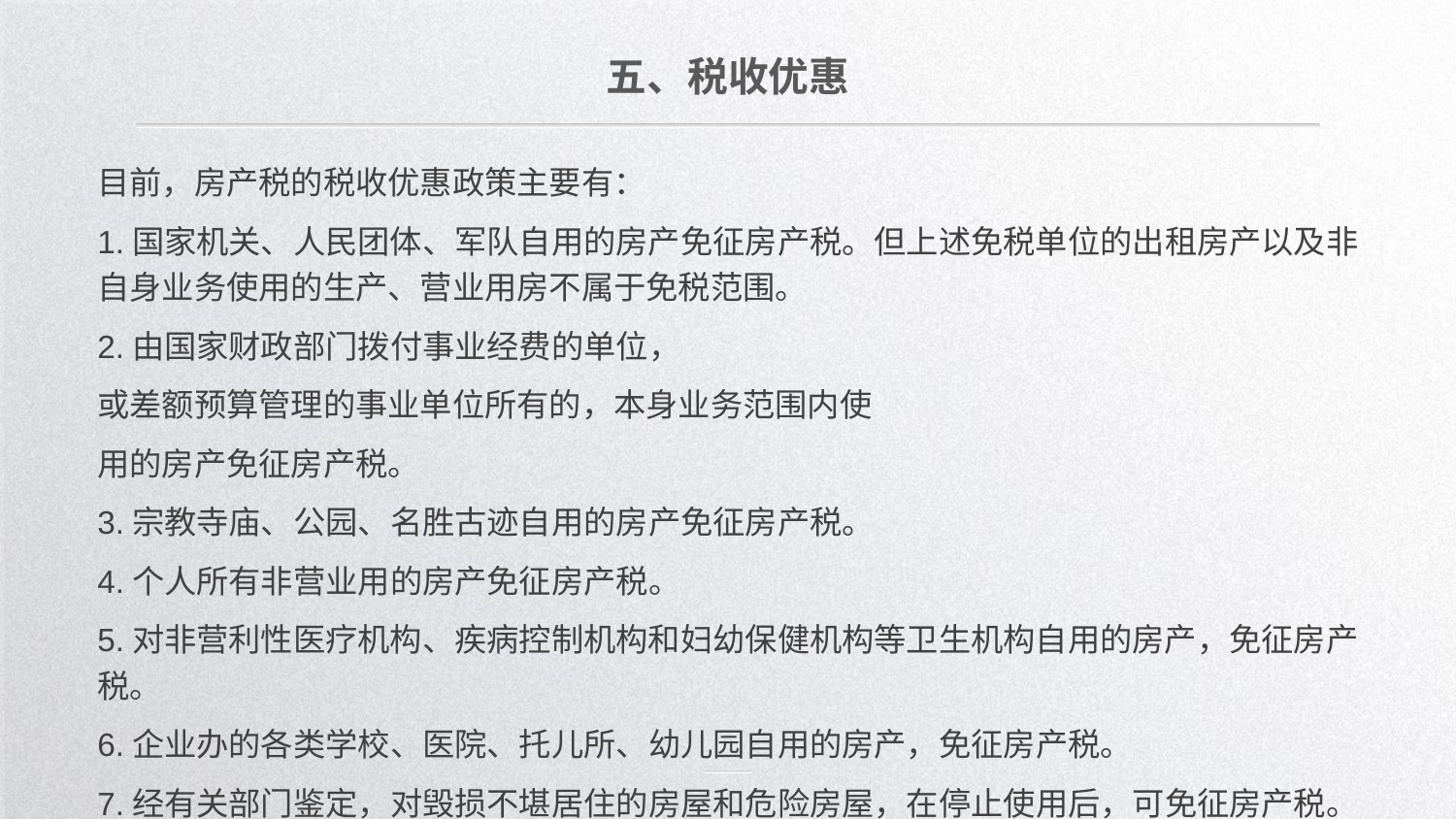

五、税收优惠
目前，房产税的税收优惠政策主要有：
1.国家机关、人民团体、军队自用的房产免征房产税。但上述免税单位的出租房产以及非自身业务使用的生产、营业用房不属于免税范围。
2.由国家财政部门拨付事业经费的单位，
或差额预算管理的事业单位所有的，本身业务范围内使
用的房产免征房产税。
3.宗教寺庙、公园、名胜古迹自用的房产免征房产税。
4.个人所有非营业用的房产免征房产税。
5.对非营利性医疗机构、疾病控制机构和妇幼保健机构等卫生机构自用的房产，免征房产税。
6.企业办的各类学校、医院、托儿所、幼儿园自用的房产，免征房产税。
7.经有关部门鉴定，对毁损不堪居住的房屋和危险房屋，在停止使用后，可免征房产税。